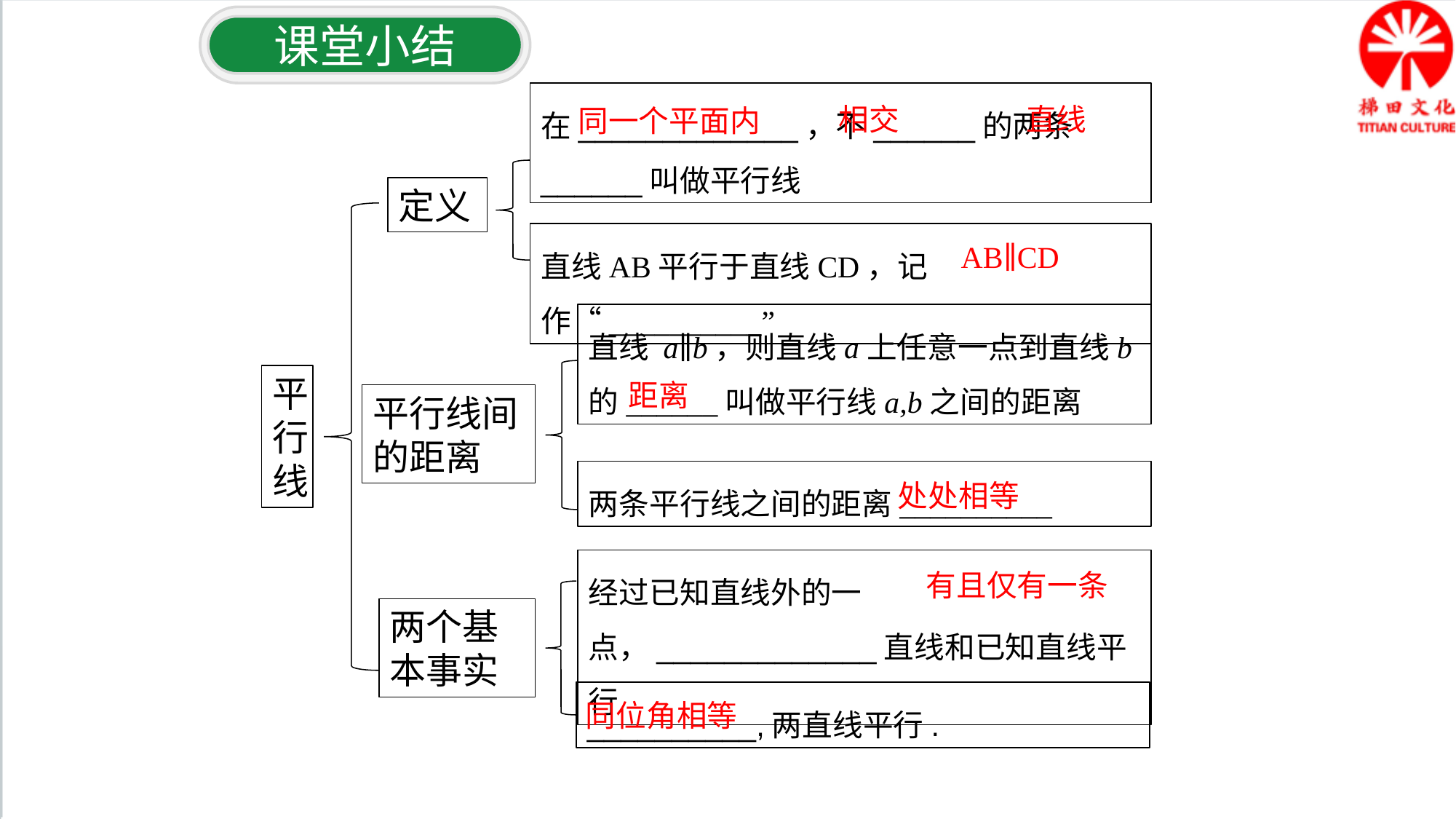

课堂小结
在_____________，不______的两条______叫做平行线
相交
直线
同一个平面内

定义

直线AB平行于直线CD，记作“__________”
AB∥CD
直线 a∥b，则直线a上任意一点到直线b的______叫做平行线a,b之间的距离

平行线
距离
平行线间的距离
两条平行线之间的距离__________
处处相等
经过已知直线外的一点，_____________直线和已知直线平行
有且仅有一条

两个基本事实
__________,两直线平行.
同位角相等